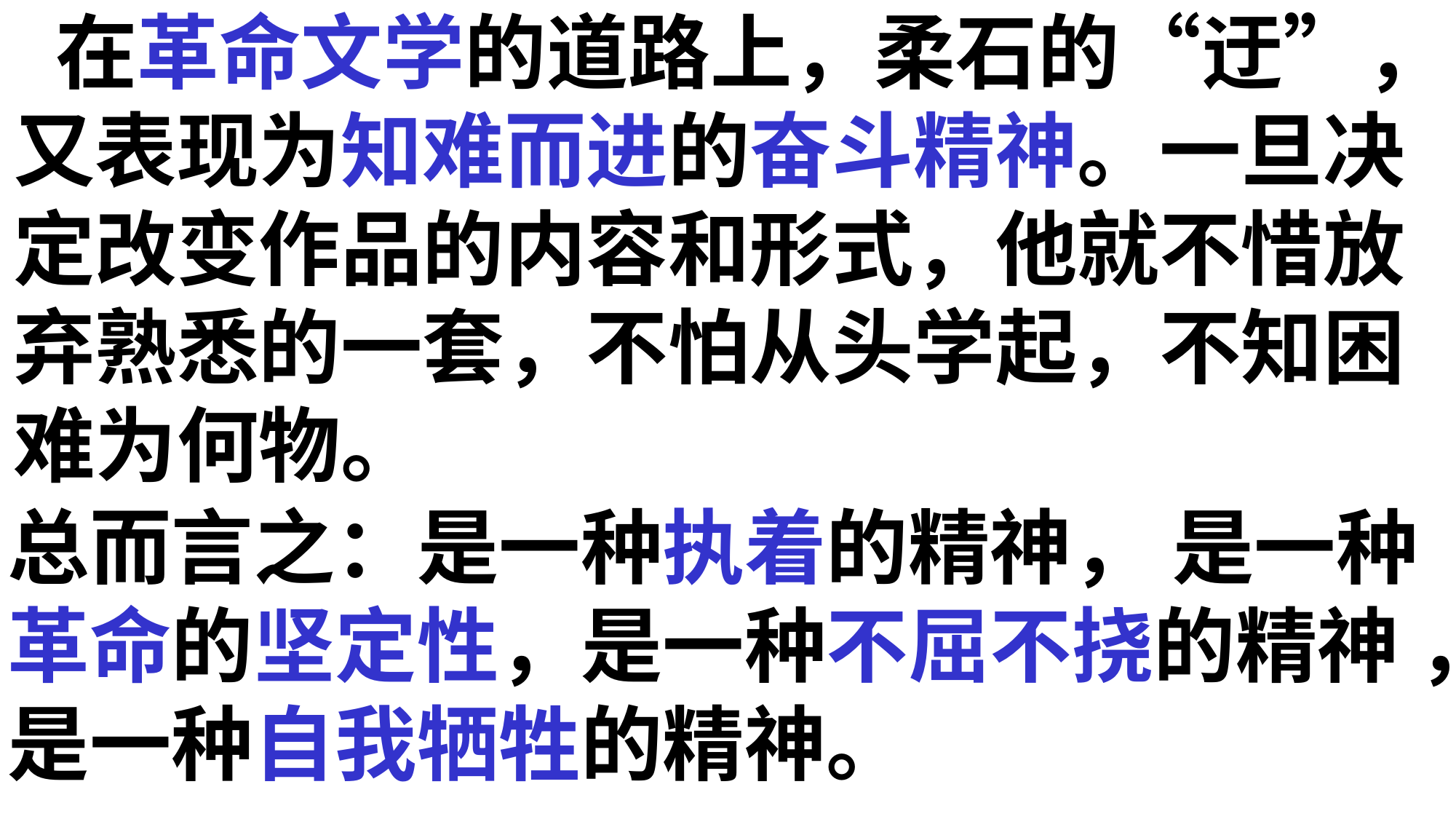

在革命文学的道路上，柔石的“迂”，又表现为知难而进的奋斗精神。一旦决定改变作品的内容和形式，他就不惜放弃熟悉的一套，不怕从头学起，不知困难为何物。
总而言之：是一种执着的精神， 是一种革命的坚定性，是一种不屈不挠的精神 ，是一种自我牺牲的精神。